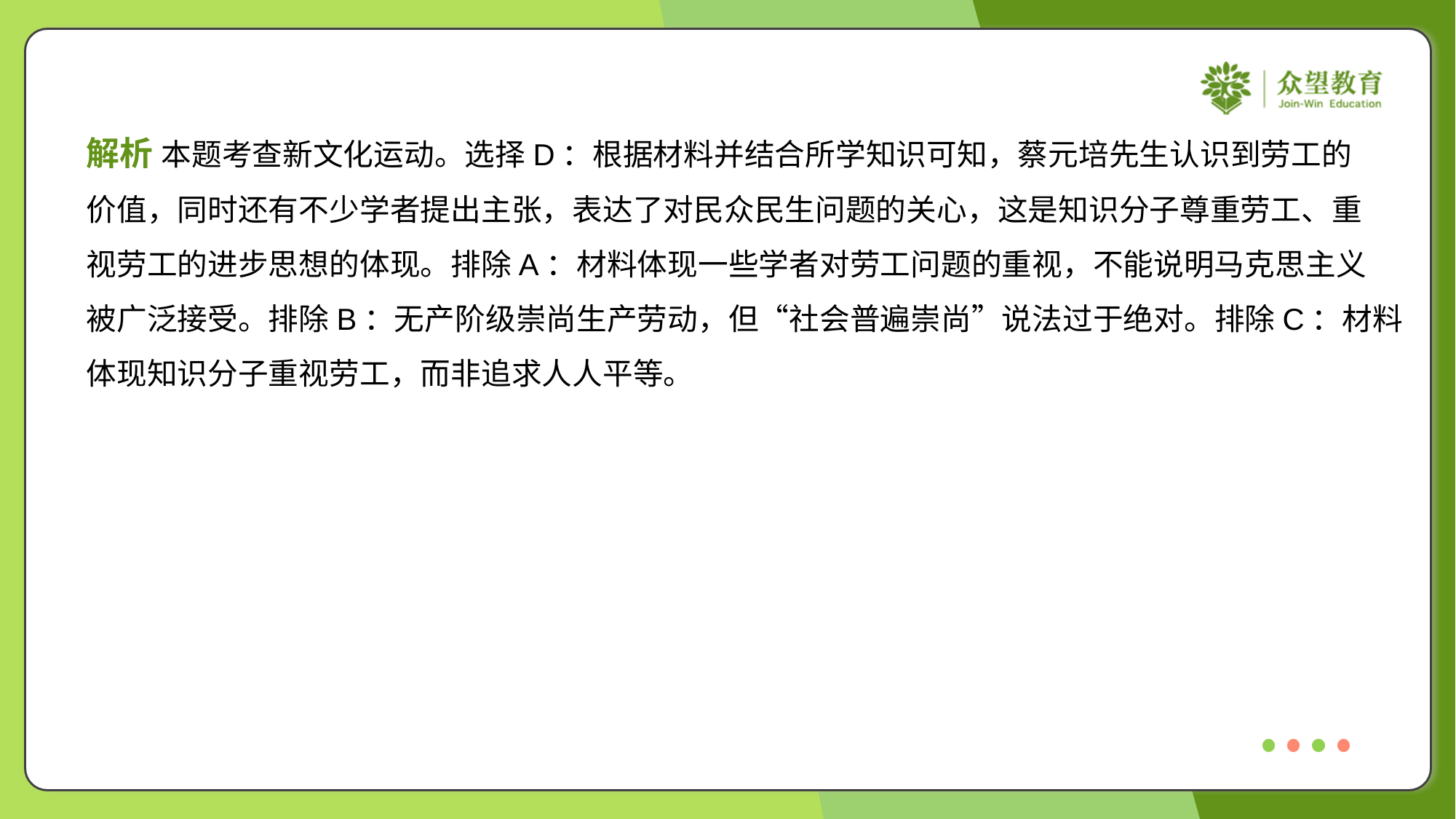

解析 本题考查新文化运动。选择D：根据材料并结合所学知识可知，蔡元培先生认识到劳工的
价值，同时还有不少学者提出主张，表达了对民众民生问题的关心，这是知识分子尊重劳工、重
视劳工的进步思想的体现。排除A：材料体现一些学者对劳工问题的重视，不能说明马克思主义
被广泛接受。排除B：无产阶级崇尚生产劳动，但“社会普遍崇尚”说法过于绝对。排除C：材料
体现知识分子重视劳工，而非追求人人平等。